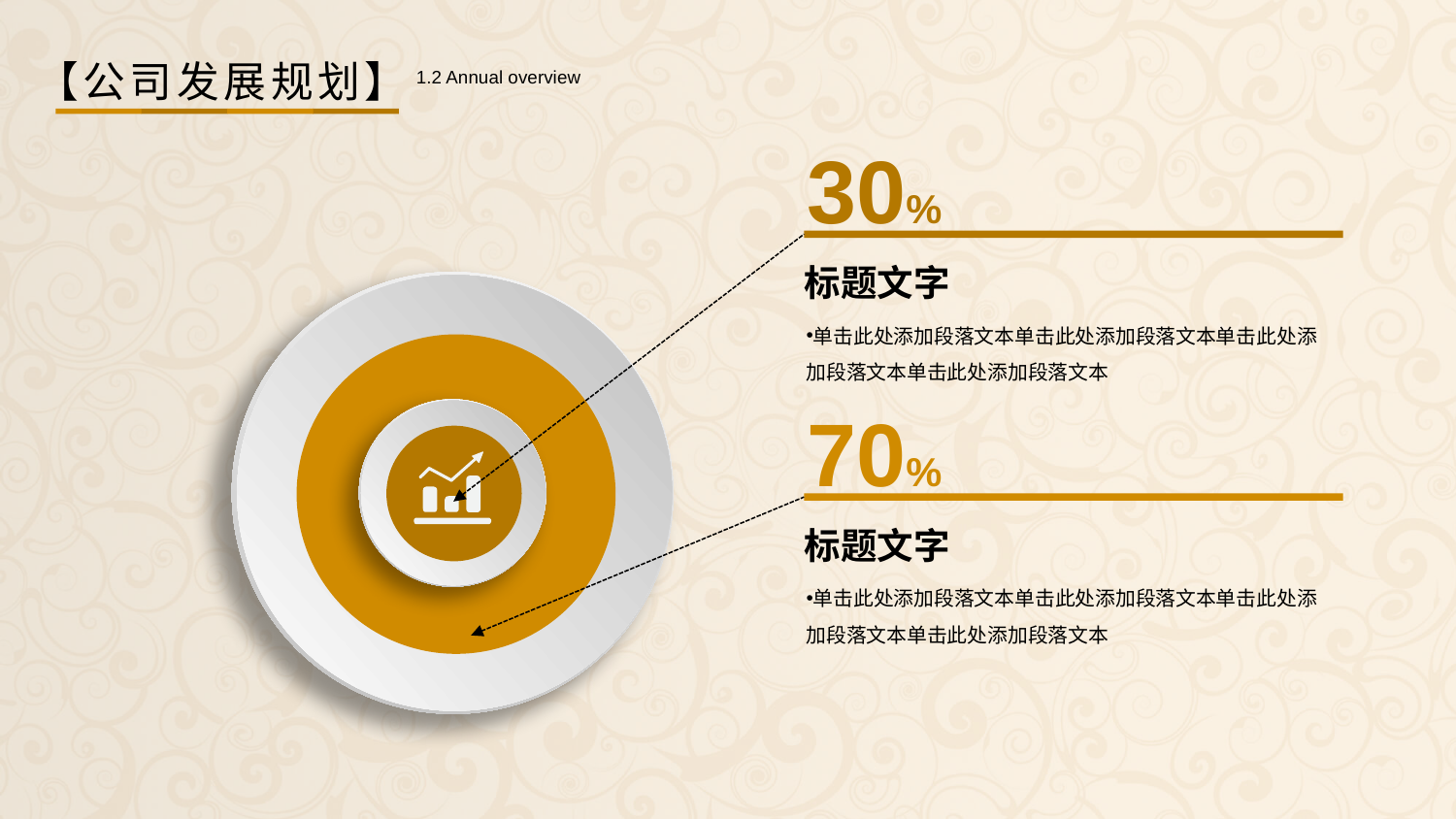

【公司发展规划】
1.2 Annual overview

30%

标题文字
单击此处添加段落文本单击此处添加段落文本单击此处添加段落文本单击此处添加段落文本

70%

标题文字
单击此处添加段落文本单击此处添加段落文本单击此处添加段落文本单击此处添加段落文本